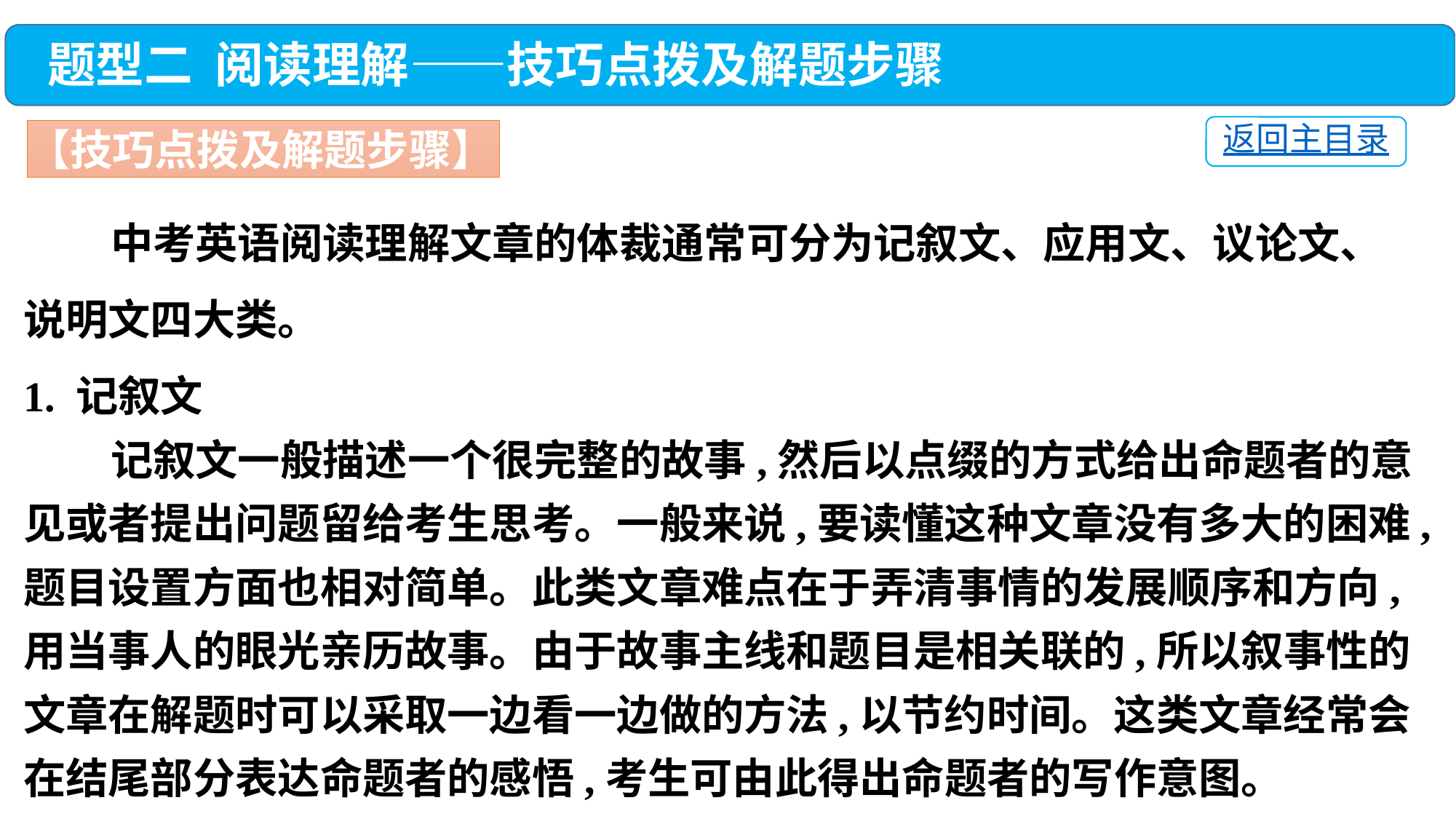

题型二  阅读理解——技巧点拨及解题步骤
返回主目录
【技巧点拨及解题步骤】

        中考英语阅读理解文章的体裁通常可分为记叙文、应用文、议论文、
说明文四大类。
1. 记叙文
        记叙文一般描述一个很完整的故事,然后以点缀的方式给出命题者的意见或者提出问题留给考生思考。一般来说,要读懂这种文章没有多大的困难,题目设置方面也相对简单。此类文章难点在于弄清事情的发展顺序和方向,用当事人的眼光亲历故事。由于故事主线和题目是相关联的,所以叙事性的文章在解题时可以采取一边看一边做的方法,以节约时间。这类文章经常会在结尾部分表达命题者的感悟,考生可由此得出命题者的写作意图。